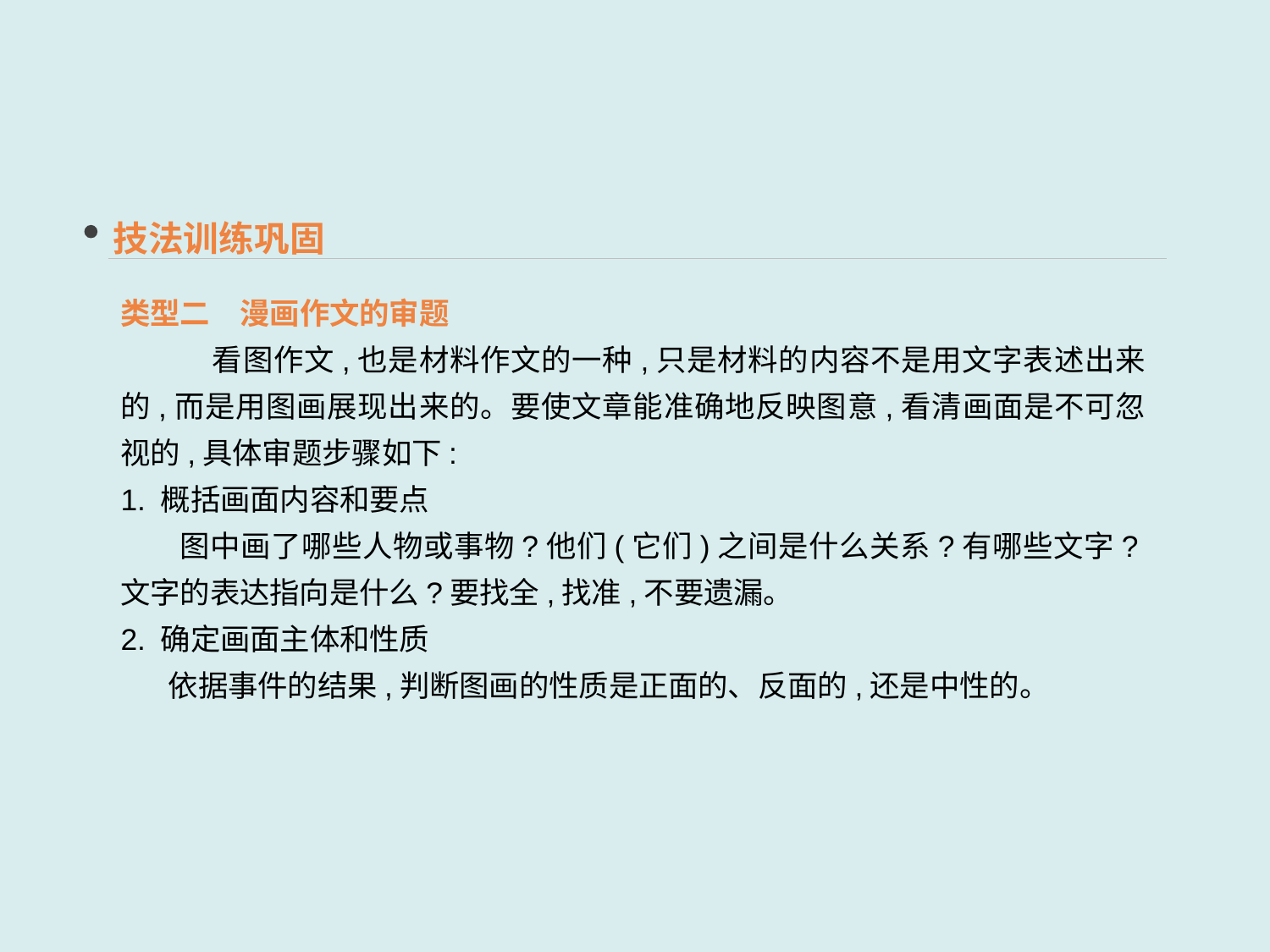

技法训练巩固

类型二　漫画作文的审题
　　　看图作文,也是材料作文的一种,只是材料的内容不是用文字表述出来的,而是用图画展现出来的。要使文章能准确地反映图意,看清画面是不可忽视的,具体审题步骤如下:
1. 概括画面内容和要点
       图中画了哪些人物或事物?他们(它们)之间是什么关系?有哪些文字?文字的表达指向是什么?要找全,找准,不要遗漏。
2. 确定画面主体和性质
      依据事件的结果,判断图画的性质是正面的、反面的,还是中性的。